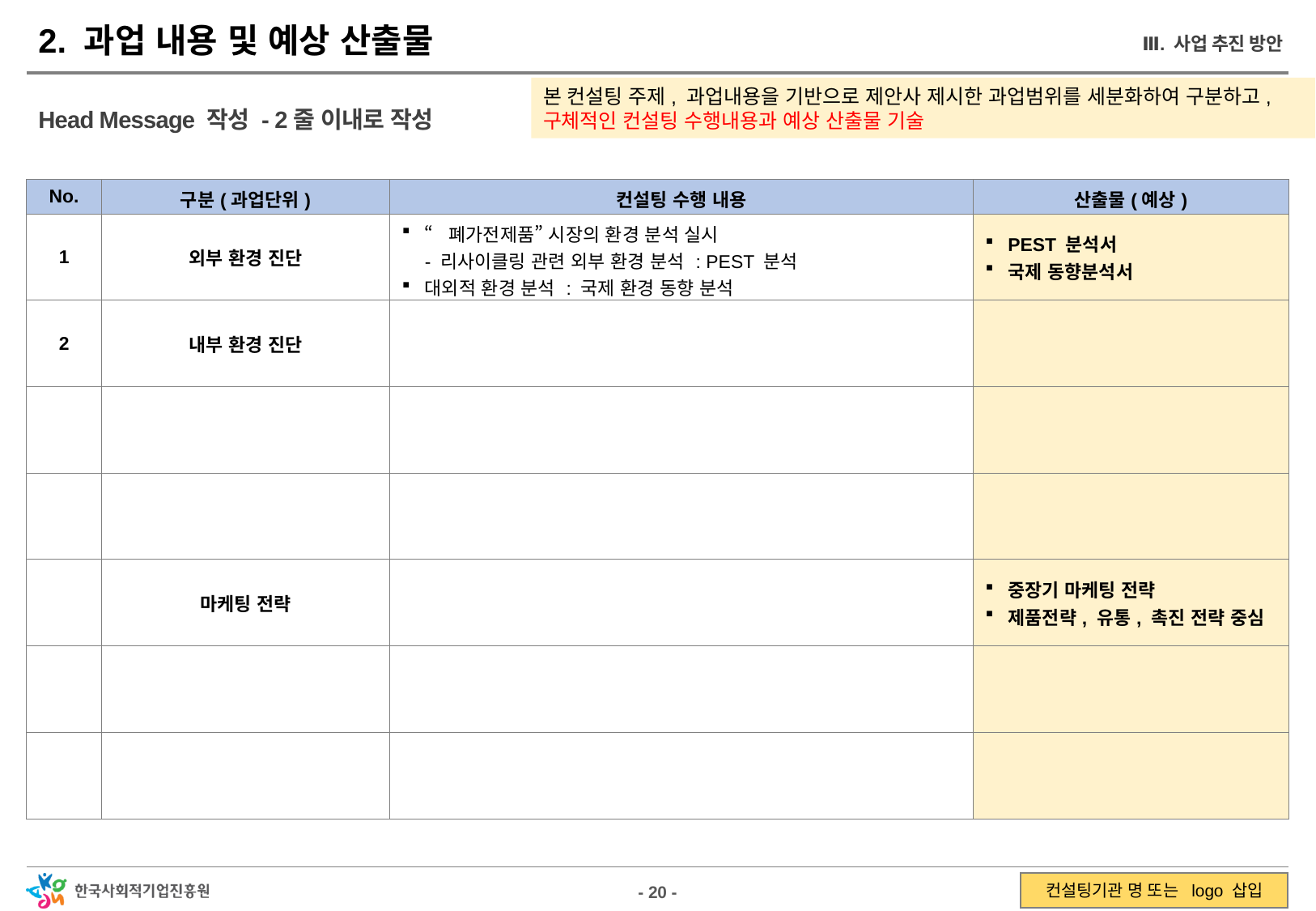

2. 과업 내용 및 예상 산출물
Ⅲ. 사업 추진 방안
본 컨설팅 주제, 과업내용을 기반으로 제안사 제시한 과업범위를 세분화하여 구분하고, 구체적인 컨설팅 수행내용과 예상 산출물 기술
Head Message 작성 - 2줄 이내로 작성
| No. | 구분(과업단위) | 컨설팅 수행 내용 | 산출물(예상) |
| --- | --- | --- | --- |
| 1 | 외부 환경 진단 | “폐가전제품” 시장의 환경 분석 실시 - 리사이클링 관련 외부 환경 분석 : PEST 분석 대외적 환경 분석 : 국제 환경 동향 분석 | PEST 분석서 국제 동향분석서 |
| 2 | 내부 환경 진단 |  |  |
|  |  |  |  |
|  |  |  |  |
|  | 마케팅 전략 |  | 중장기 마케팅 전략 제품전략, 유통, 촉진 전략 중심 |
|  |  |  |  |
|  |  |  |  |